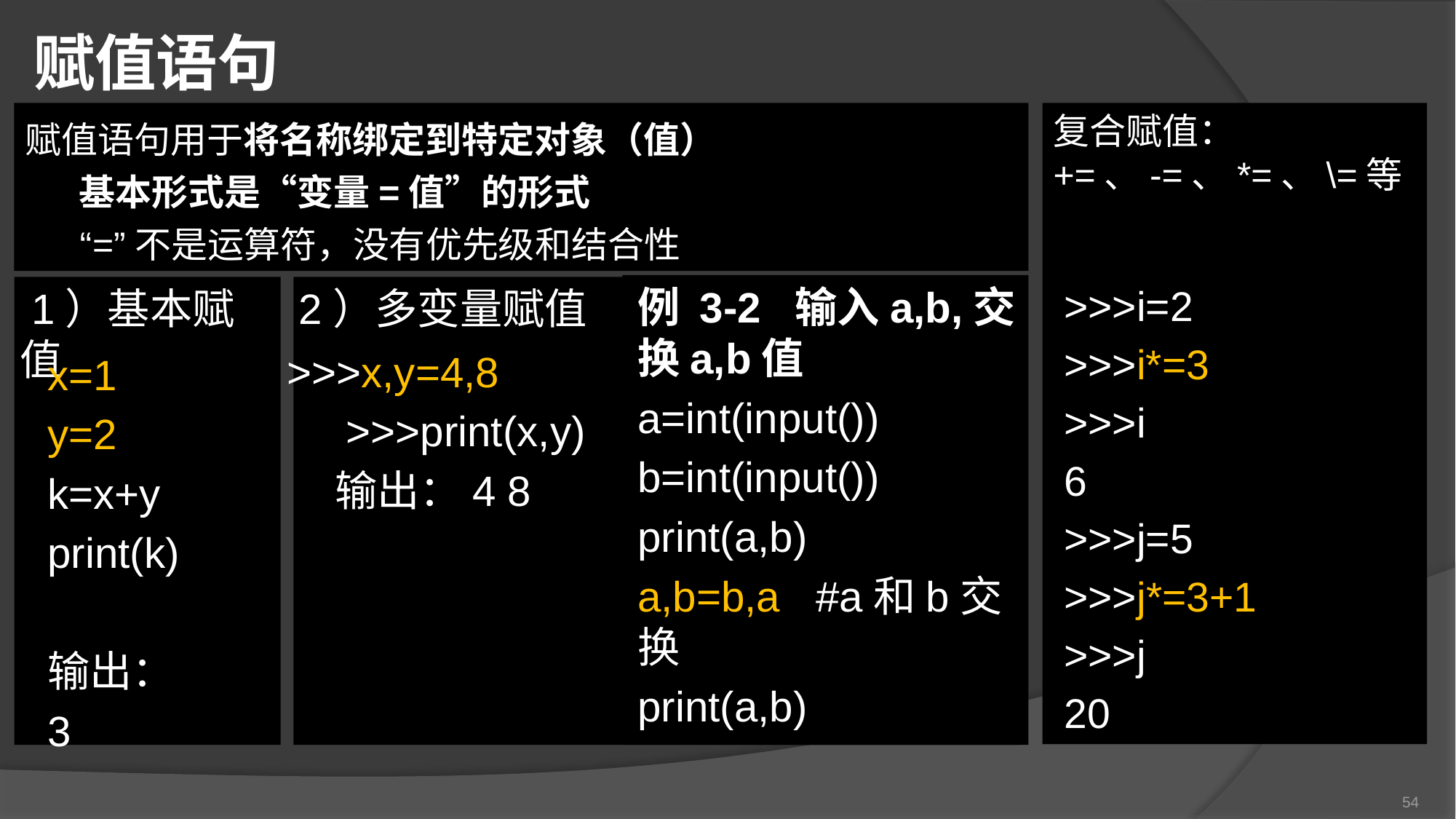

赋值语句
赋值语句用于将名称绑定到特定对象（值）
     基本形式是“变量=值”的形式
     “=”不是运算符，没有优先级和结合性
复合赋值：
+=、-=、*=、\=等
>>>i=2
>>>i*=3
>>>i
6
>>>j=5
>>>j*=3+1
>>>j
20

例 3-2  输入a,b,交换a,b值
a=int(input())
b=int(input())
print(a,b)
a,b=b,a   #a和b交换
print(a,b)

# 1）基本赋值
2）多变量赋值
>>>x,y=4,8
     >>>print(x,y)
    输出：4 8
x=1
y=2
k=x+y
print(k)

输出：
3

54